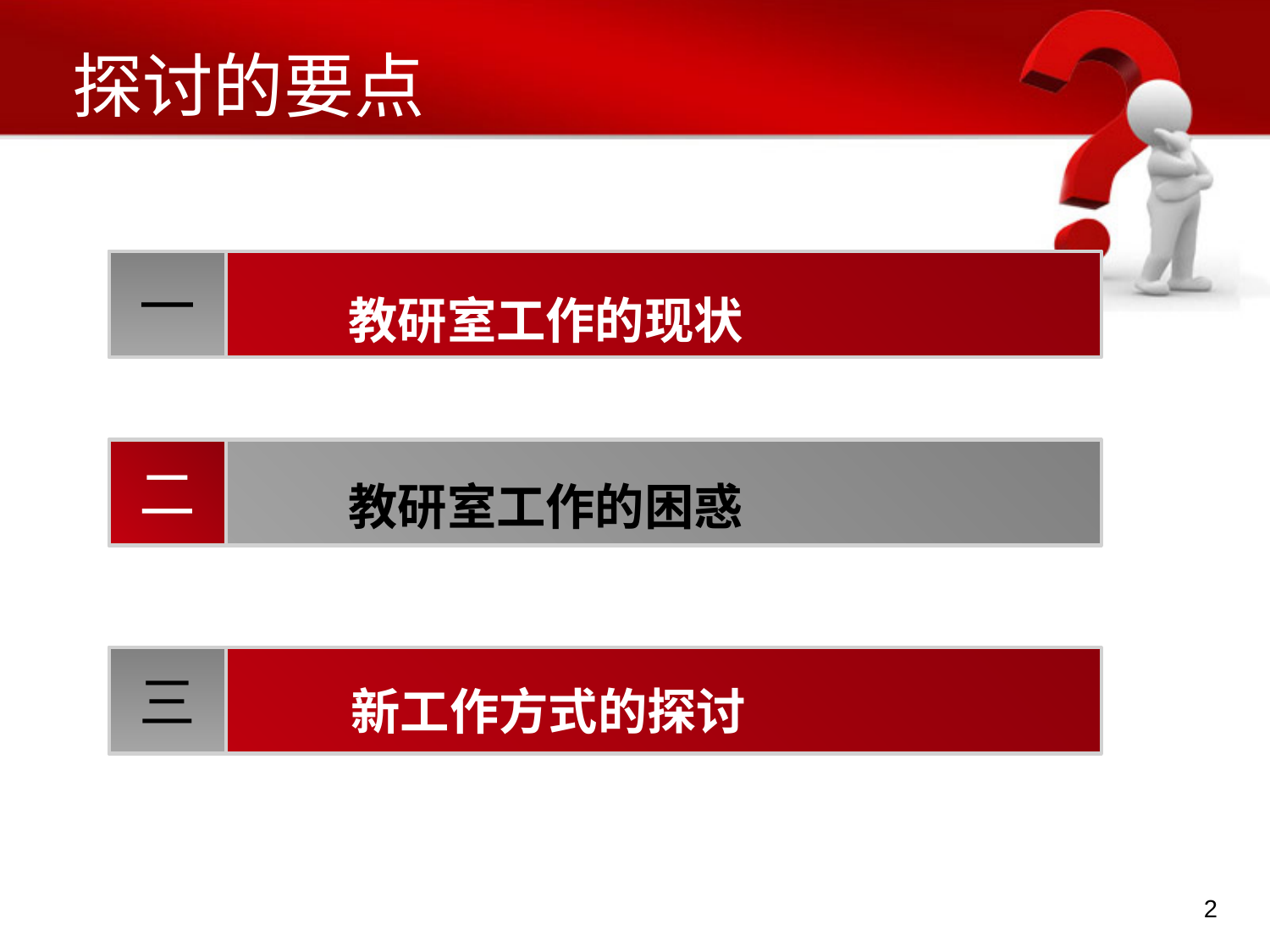

# 探讨的要点

一
教研室工作的现状

二
教研室工作的困惑

三
新工作方式的探讨
2